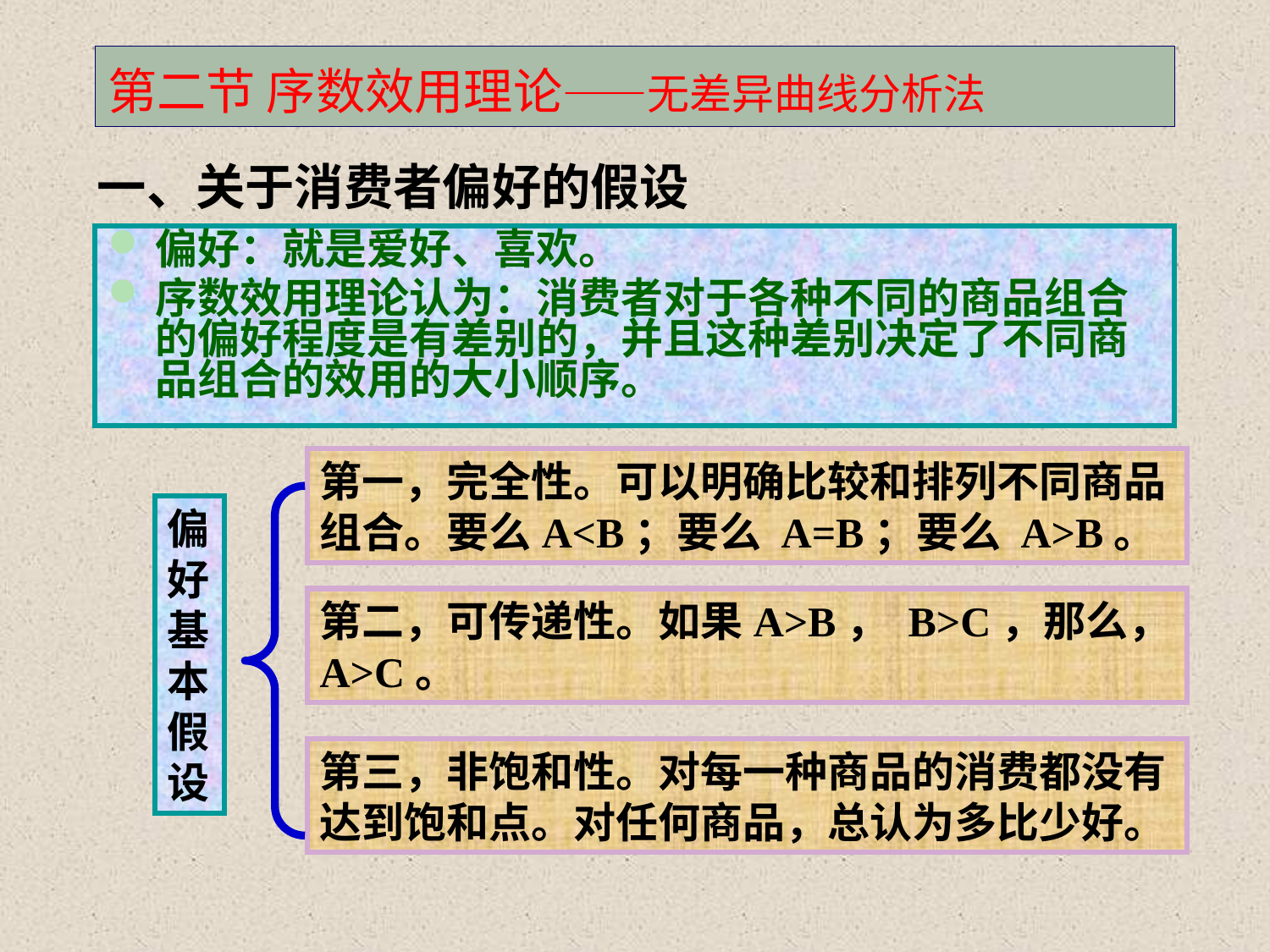

# 第二节 序数效用理论——无差异曲线分析法
一、关于消费者偏好的假设
偏好：就是爱好、喜欢。
序数效用理论认为：消费者对于各种不同的商品组合的偏好程度是有差别的，并且这种差别决定了不同商品组合的效用的大小顺序。
第一，完全性。可以明确比较和排列不同商品组合。要么A<B；要么 A=B；要么 A>B。

偏好基本假设
第二，可传递性。如果A>B， B>C，那么， A>C。
第三，非饱和性。对每一种商品的消费都没有达到饱和点。对任何商品，总认为多比少好。